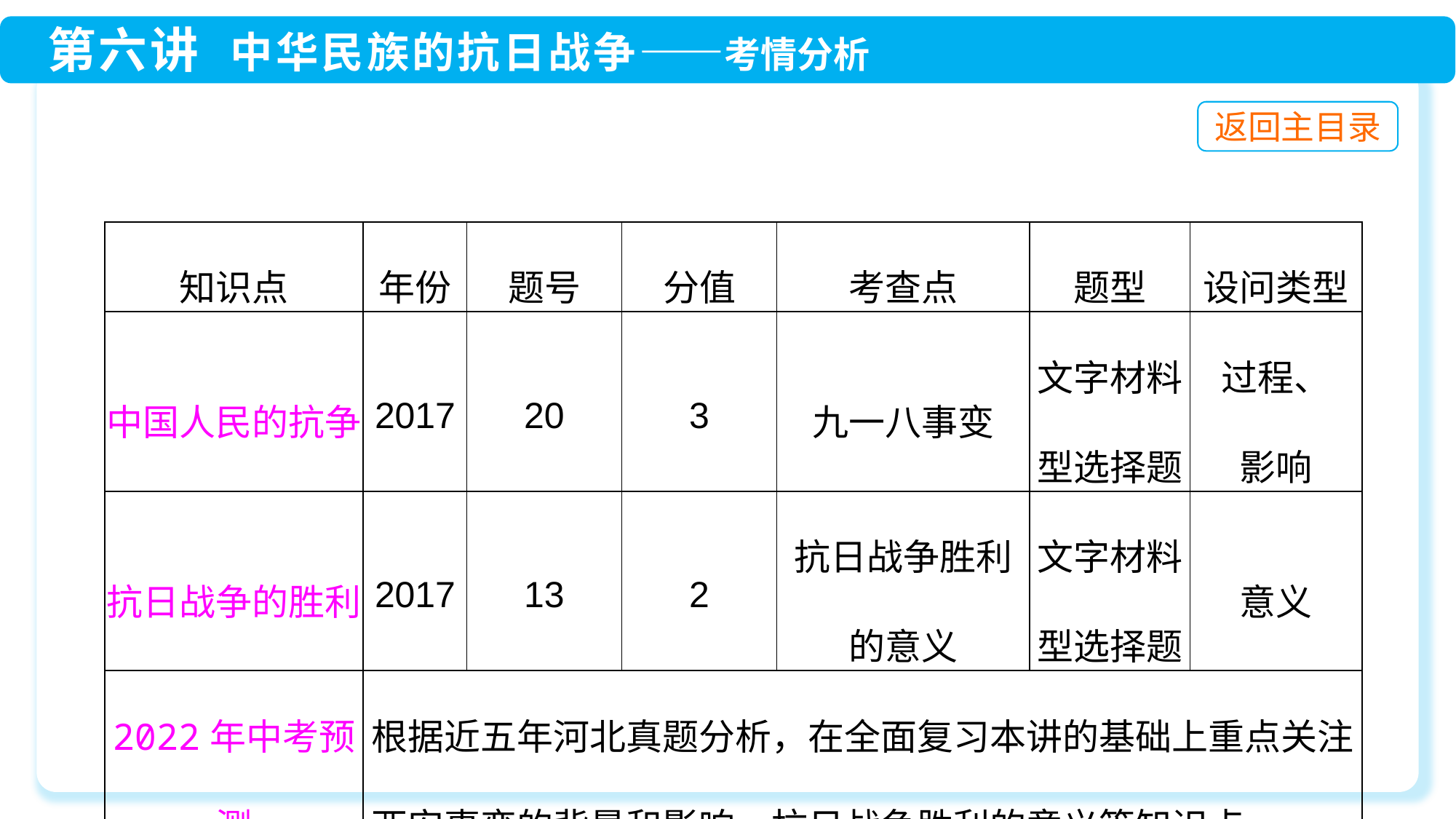

| 知识点 | 年份 | 题号 | 分值 | 考查点 | 题型 | 设问类型 |
| --- | --- | --- | --- | --- | --- | --- |
| 中国人民的抗争 | 2017 | 20 | 3 | 九一八事变 | 文字材料型选择题 | 过程、 影响 |
| 抗日战争的胜利 | 2017 | 13 | 2 | 抗日战争胜利的意义 | 文字材料型选择题 | 意义 |
| 2022年中考预测 | 根据近五年河北真题分析，在全面复习本讲的基础上重点关注西安事变的背景和影响、抗日战争胜利的意义等知识点 |  |  |  |  |  |